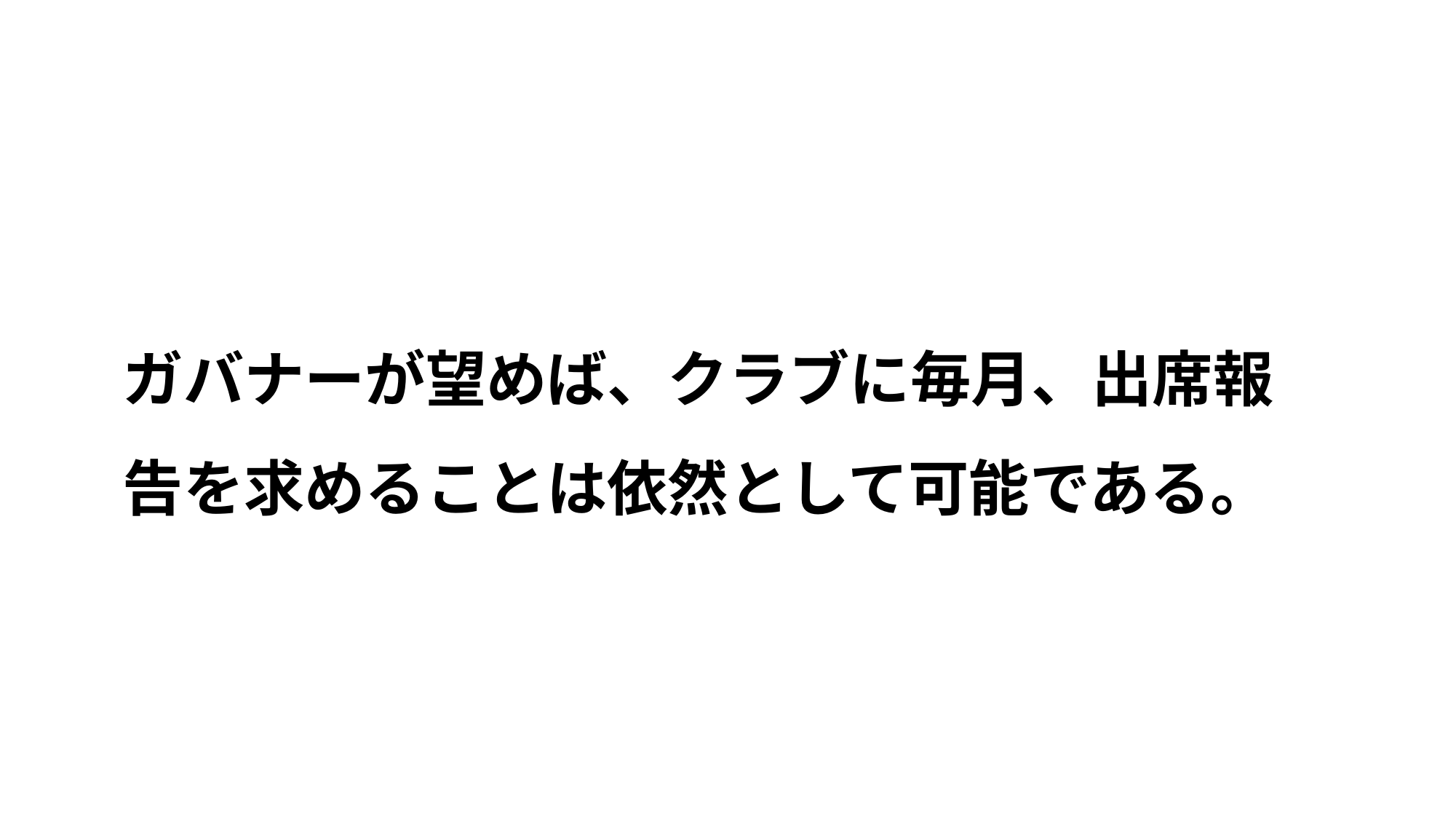

ガバナーが望めば、クラブに毎月、出席報告を求めることは依然として可能である。